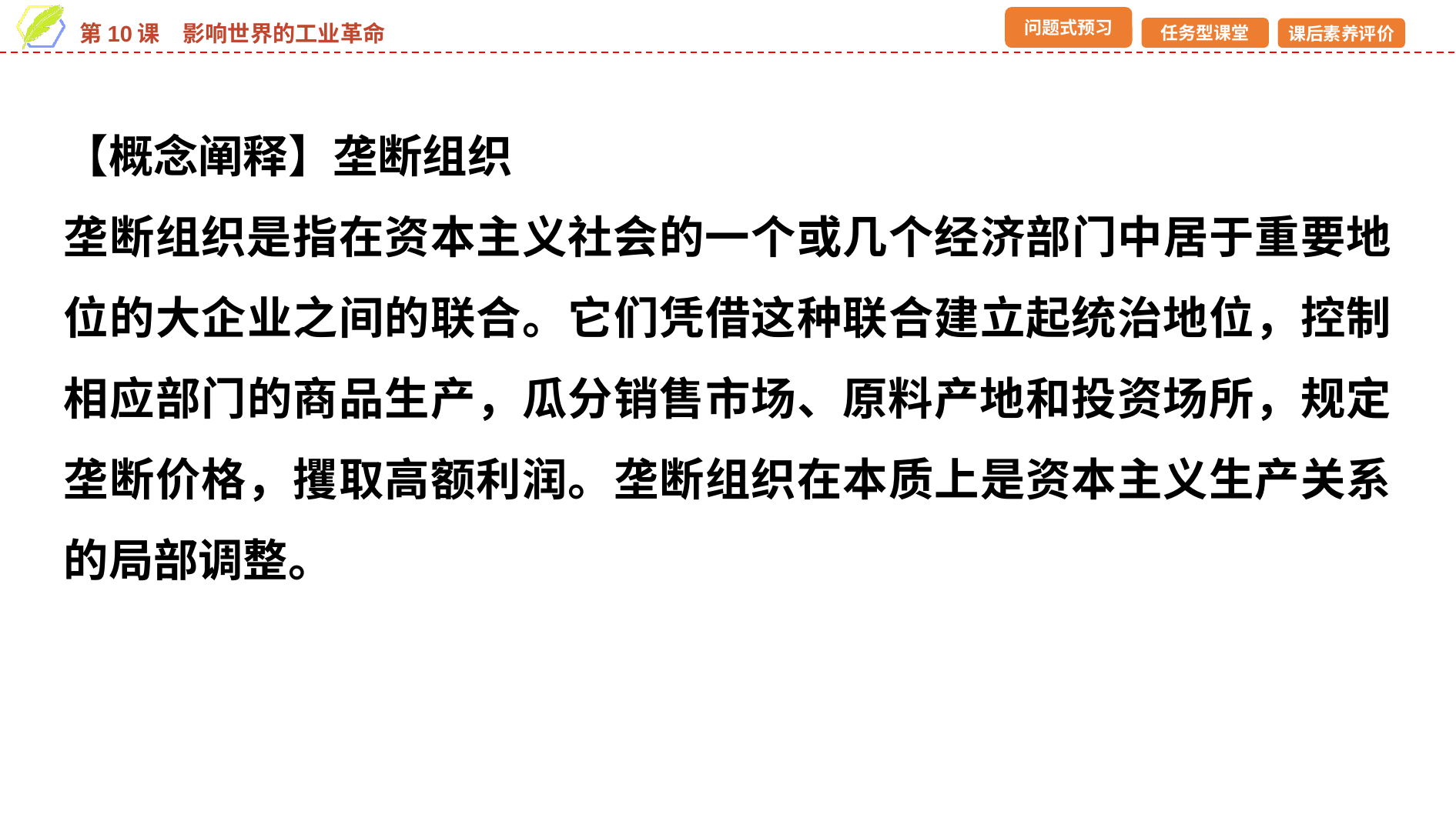

【概念阐释】垄断组织
垄断组织是指在资本主义社会的一个或几个经济部门中居于重要地位的大企业之间的联合。它们凭借这种联合建立起统治地位，控制相应部门的商品生产，瓜分销售市场、原料产地和投资场所，规定垄断价格，攫取高额利润。垄断组织在本质上是资本主义生产关系的局部调整。